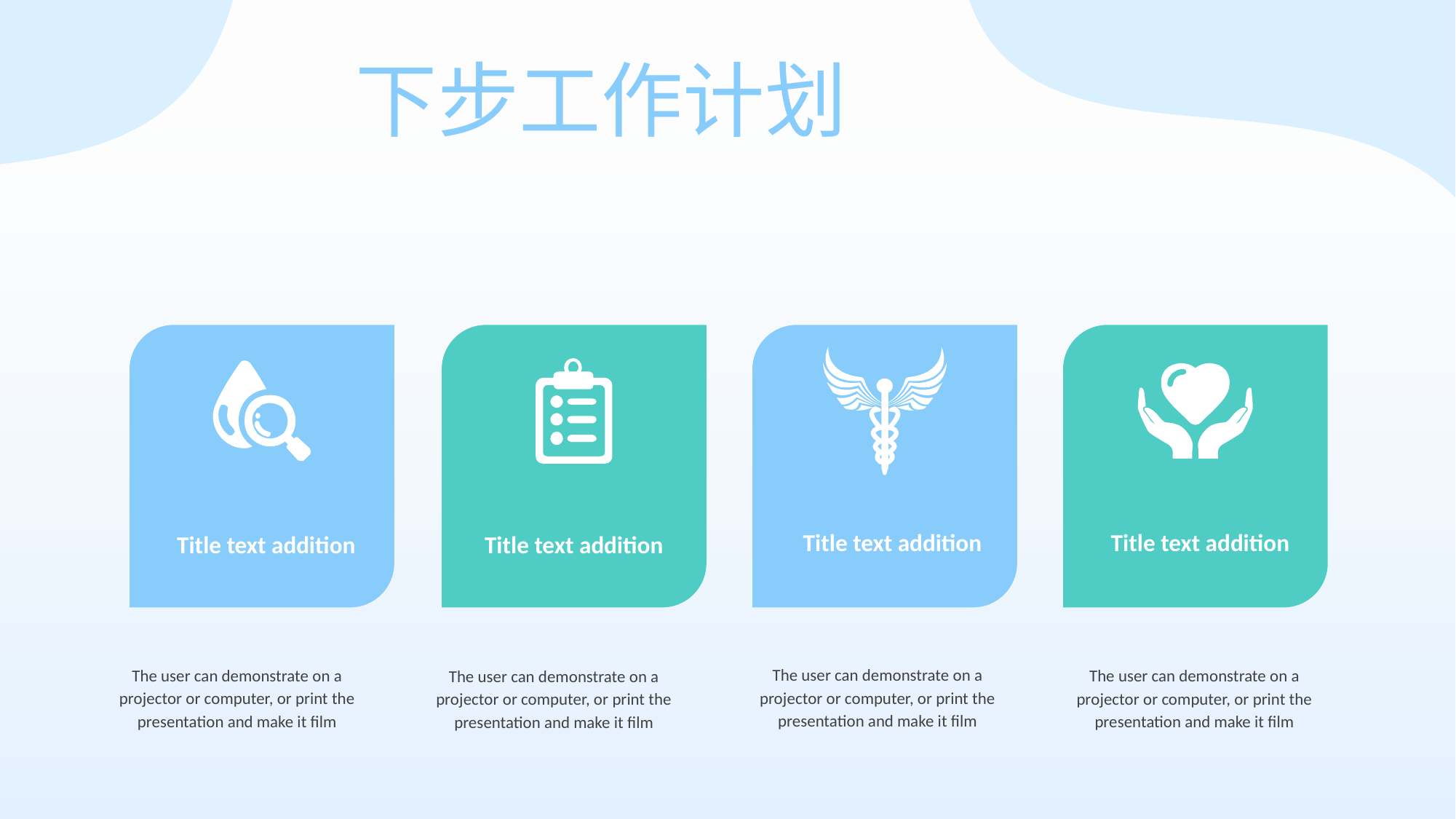

下步工作计划

Title text addition
Title text addition
Title text addition
Title text addition
The user can demonstrate on a projector or computer, or print the presentation and make it film
The user can demonstrate on a projector or computer, or print the presentation and make it film
The user can demonstrate on a projector or computer, or print the presentation and make it film
The user can demonstrate on a projector or computer, or print the presentation and make it film